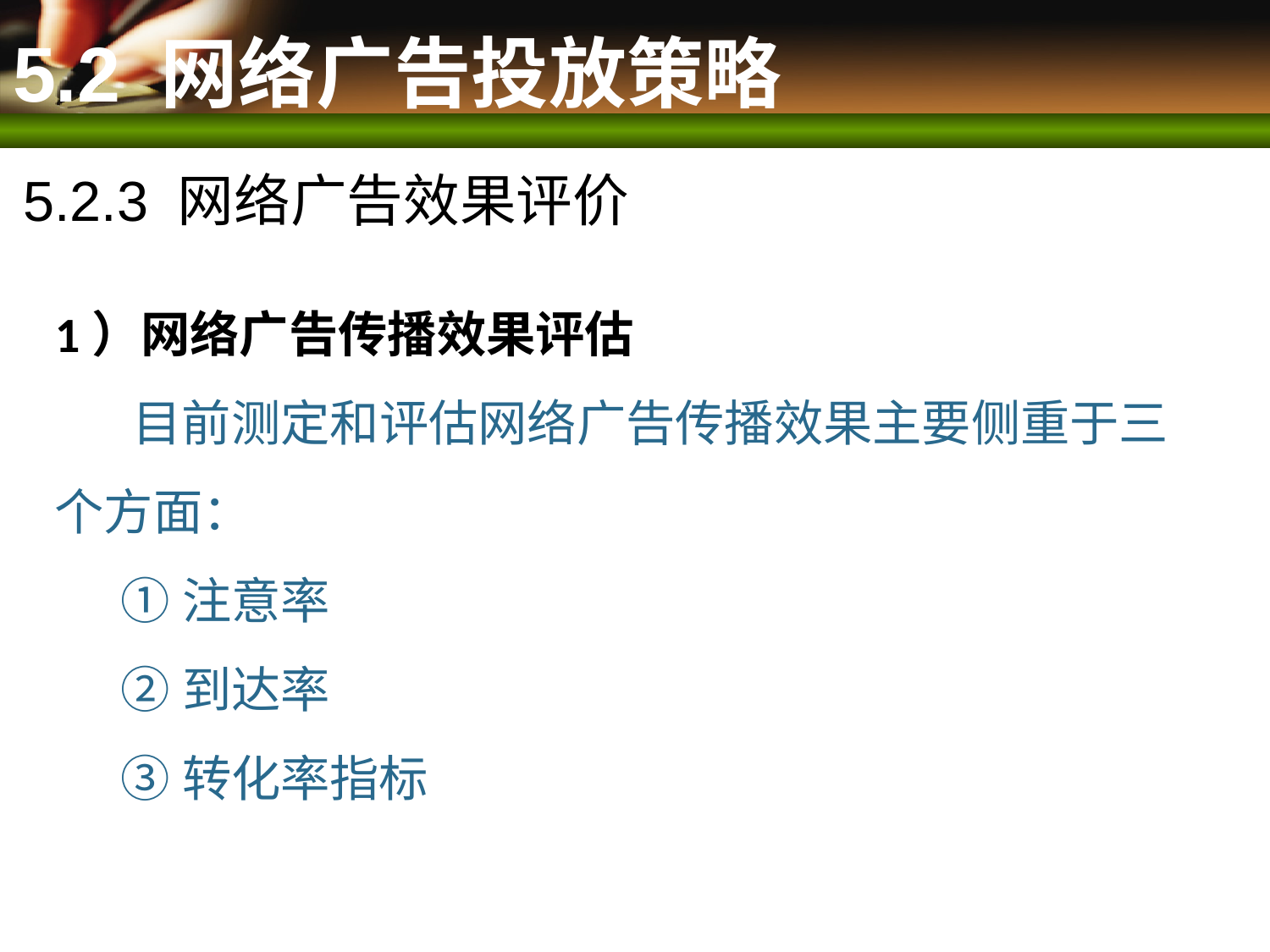

# 5.2 网络广告投放策略
5.2.3 网络广告效果评价
1）网络广告传播效果评估
      目前测定和评估网络广告传播效果主要侧重于三个方面：
      ①注意率
      ②到达率
      ③转化率指标